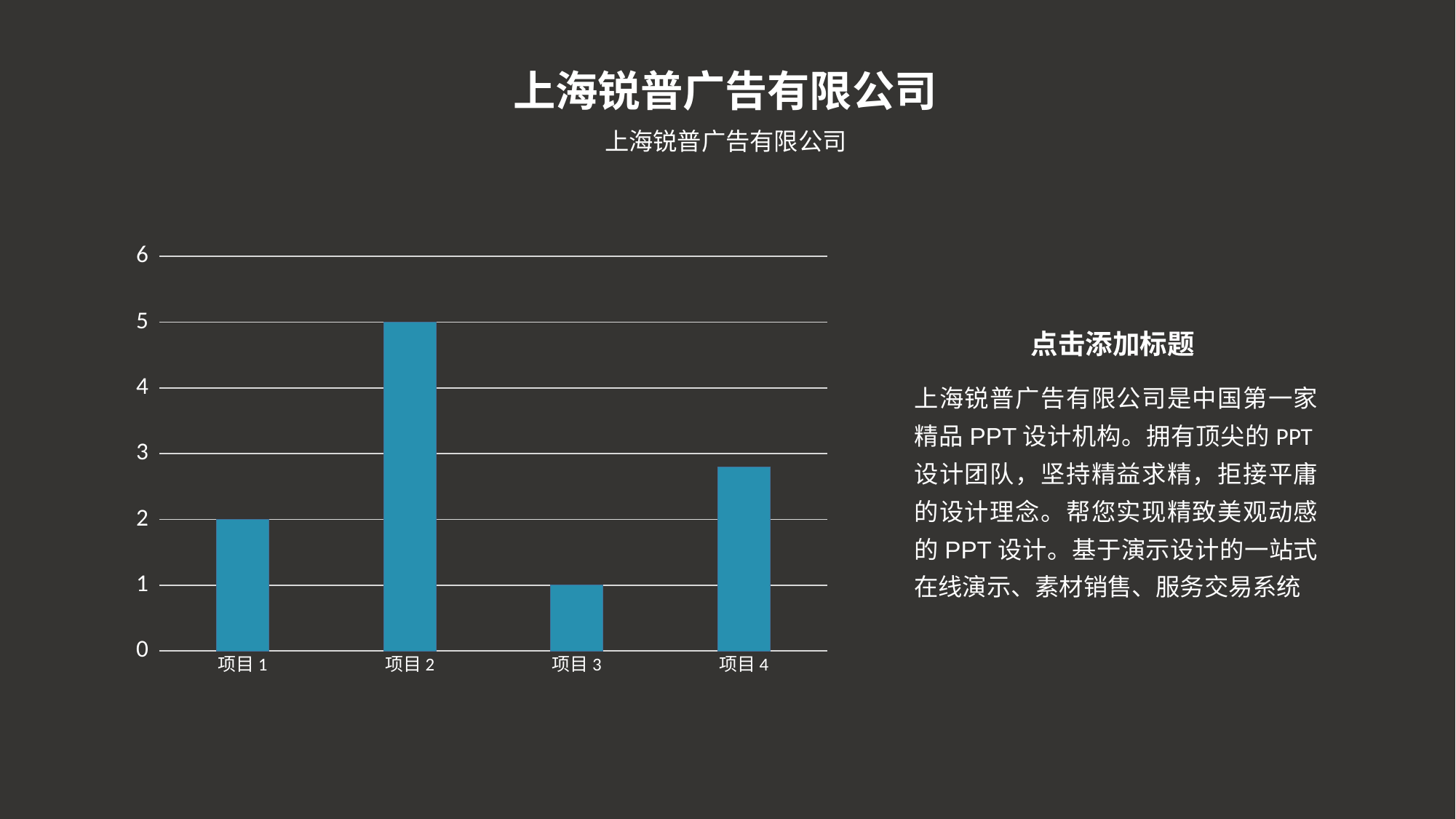

上海锐普广告有限公司
上海锐普广告有限公司

### Chart

| Category | 系列 2 |
|---|---|
| 项目1 | 2.0 |
| 项目2 | 5.0 |
| 项目3 | 1.0 |
| 项目4 | 2.8 |
点击添加标题
上海锐普广告有限公司是中国第一家精品PPT设计机构。拥有顶尖的PPT设计团队，坚持精益求精，拒接平庸的设计理念。帮您实现精致美观动感的PPT设计。基于演示设计的一站式在线演示、素材销售、服务交易系统